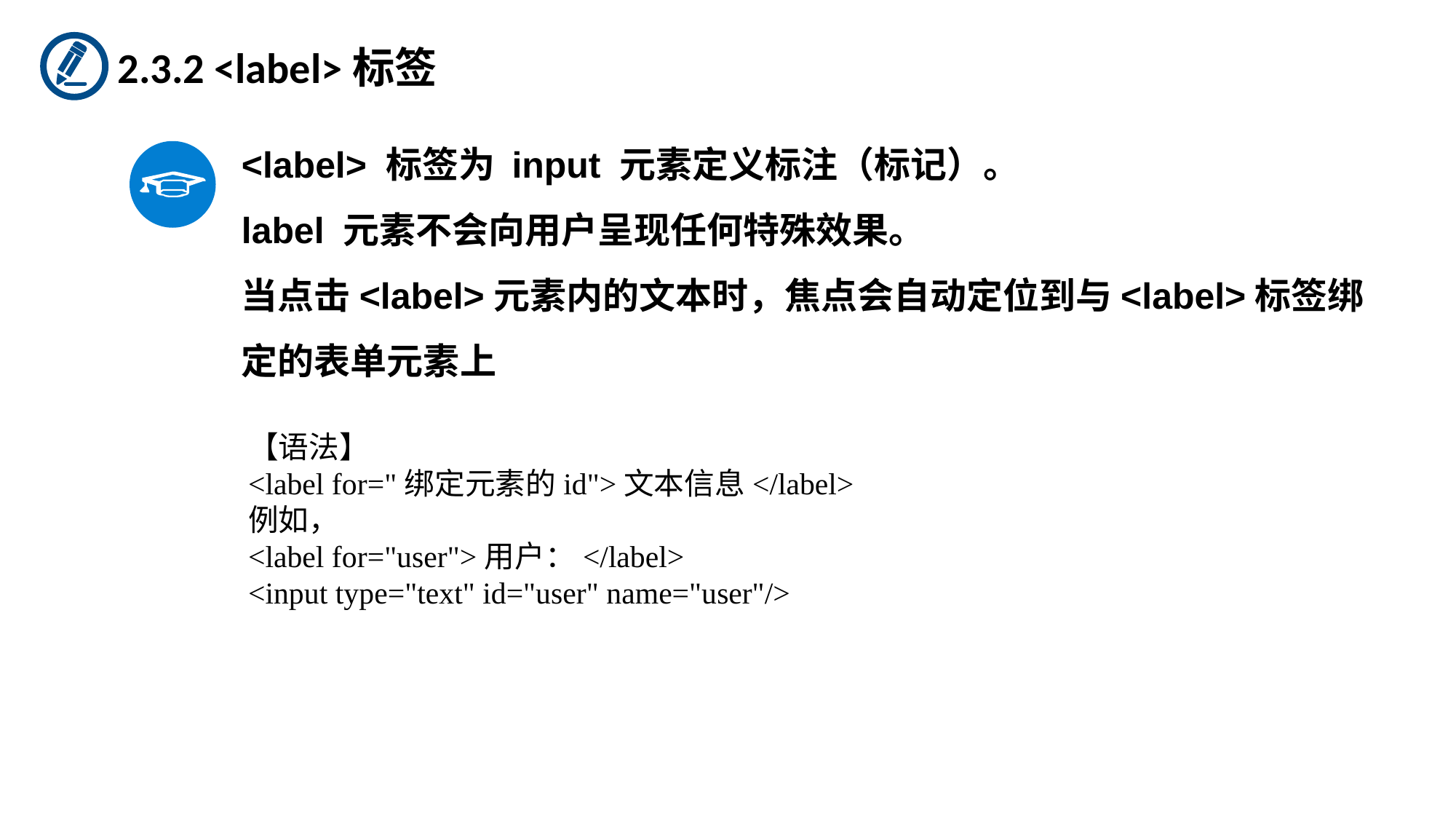

2.3.2 <label>标签

<label> 标签为 input 元素定义标注（标记）。
label 元素不会向用户呈现任何特殊效果。
当点击<label>元素内的文本时，焦点会自动定位到与<label>标签绑定的表单元素上

【语法】
<label for="绑定元素的id">文本信息</label>
例如，
<label for="user">用户：</label>
<input type="text" id="user" name="user"/>